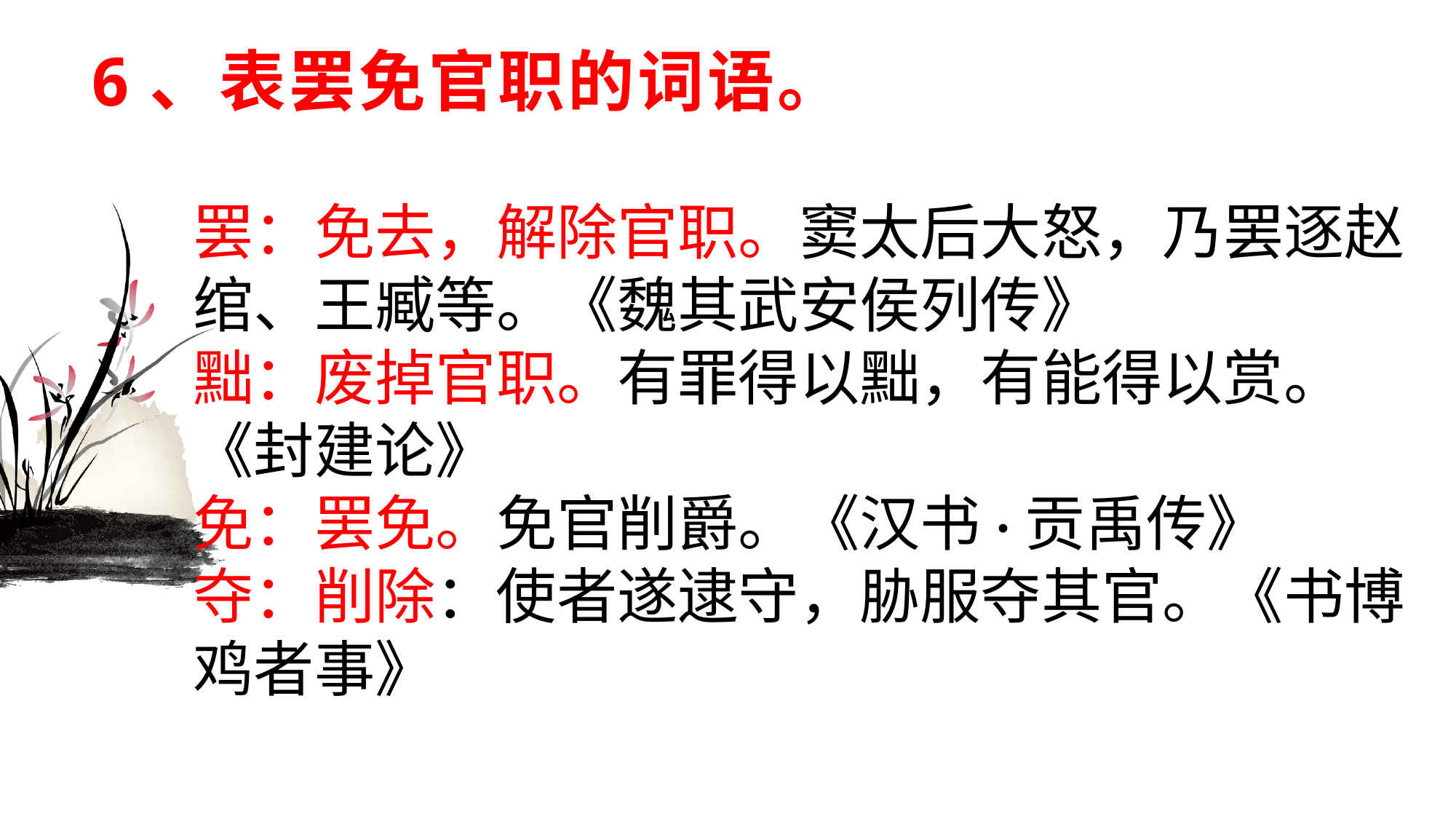

# 6、表罢免官职的词语。
罢：免去，解除官职。窦太后大怒，乃罢逐赵绾、王臧等。《魏其武安侯列传》
黜：废掉官职。有罪得以黜，有能得以赏。《封建论》
免：罢免。免官削爵。《汉书·贡禹传》
夺：削除：使者遂逮守，胁服夺其官。《书博鸡者事》